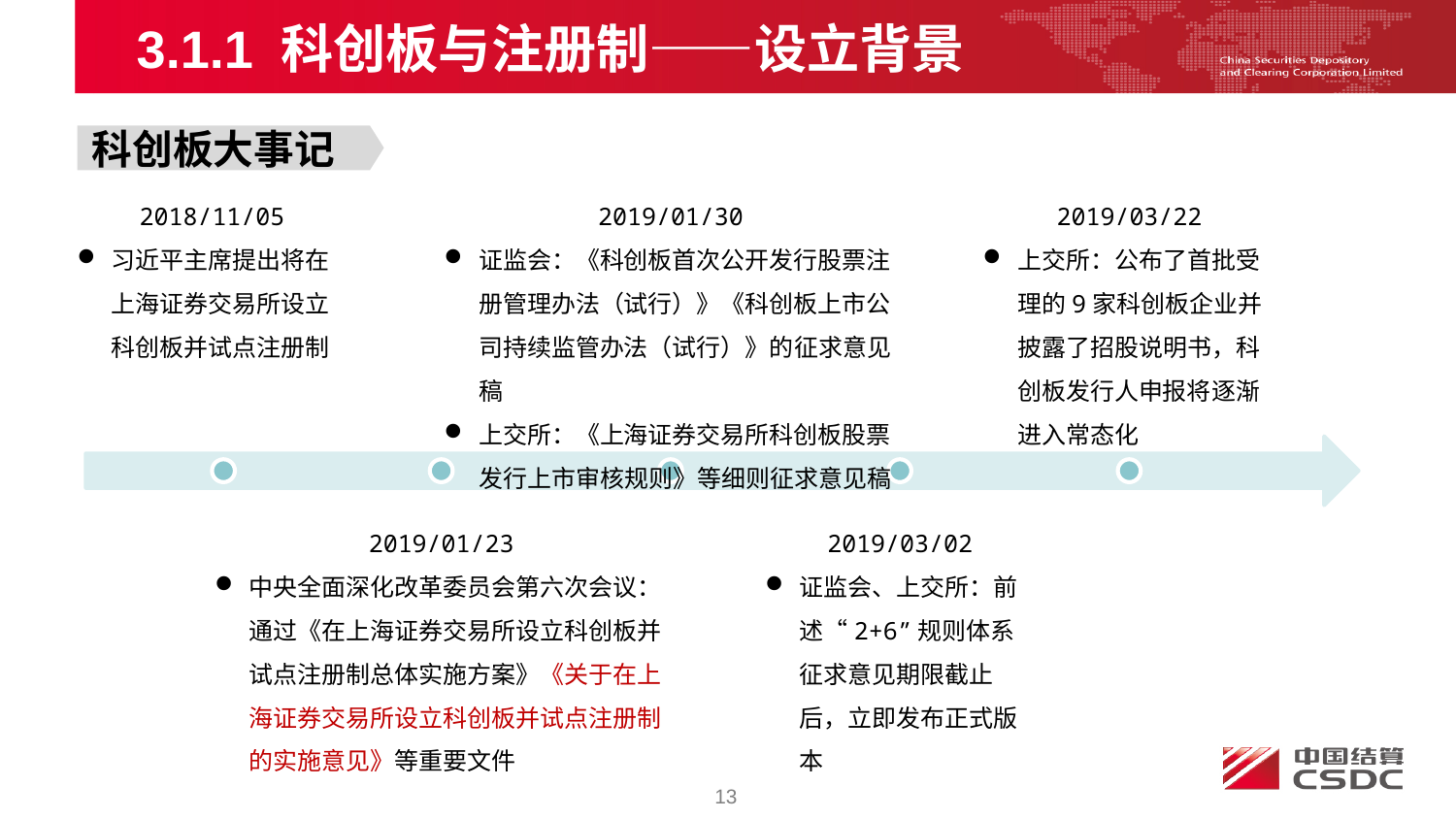

3.1.1 科创板与注册制——设立背景
科创板大事记
2018/11/05
习近平主席提出将在上海证券交易所设立科创板并试点注册制

2019/01/30
证监会：《科创板首次公开发行股票注册管理办法（试行）》《科创板上市公司持续监管办法（试行）》的征求意见稿
上交所：《上海证券交易所科创板股票发行上市审核规则》等细则征求意见稿

2019/03/22
上交所：公布了首批受理的9家科创板企业并披露了招股说明书，科创板发行人申报将逐渐进入常态化

2019/01/23
中央全面深化改革委员会第六次会议：通过《在上海证券交易所设立科创板并试点注册制总体实施方案》《关于在上海证券交易所设立科创板并试点注册制的实施意见》等重要文件

2019/03/02
证监会、上交所：前述“2+6”规则体系征求意见期限截止后，立即发布正式版本

13